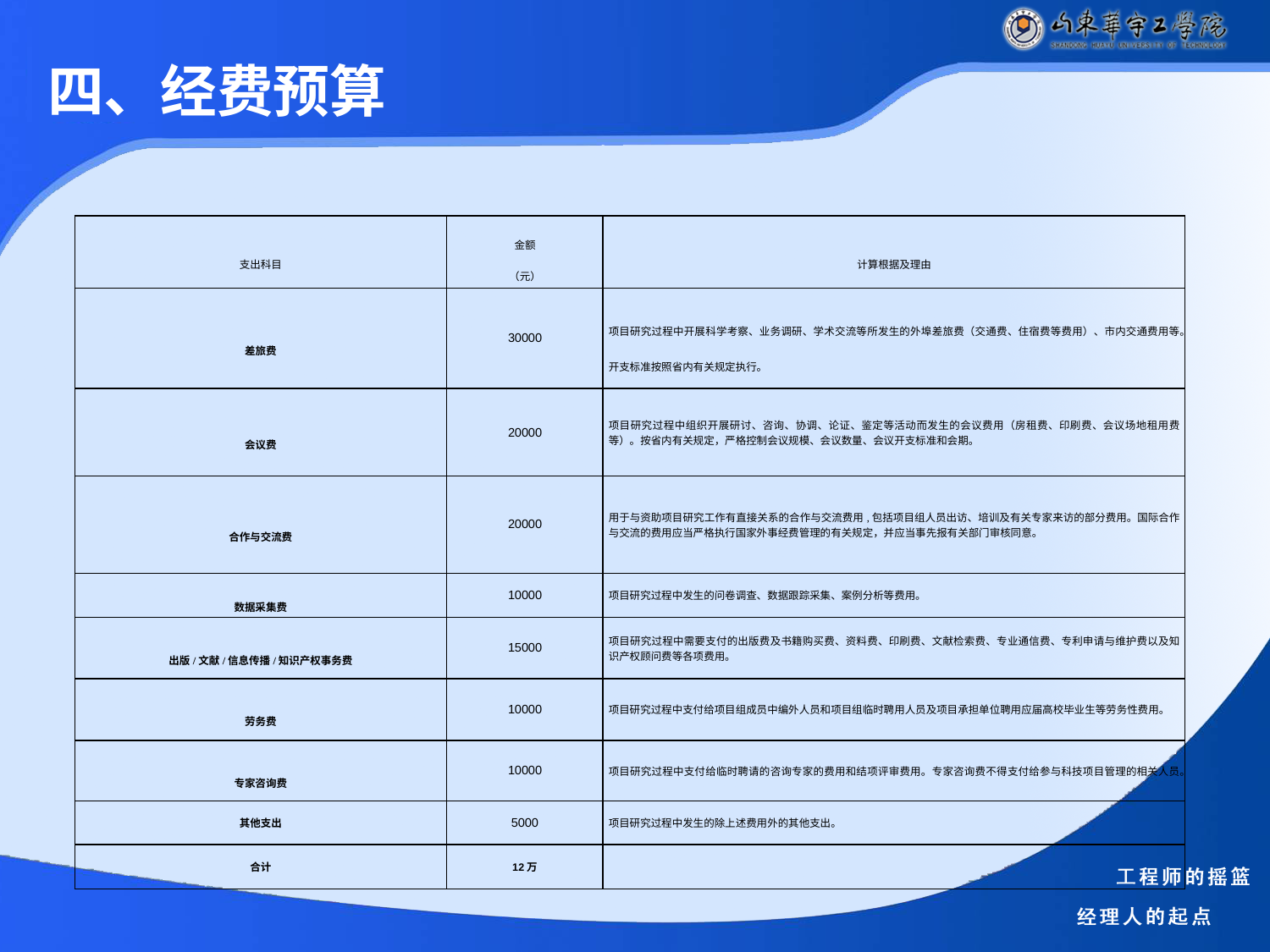

四、经费预算

| 支出科目 | 金额 （元） | 计算根据及理由 |
| --- | --- | --- |
| 差旅费 | 30000 | 项目研究过程中开展科学考察、业务调研、学术交流等所发生的外埠差旅费（交通费、住宿费等费用）、市内交通费用等。开支标准按照省内有关规定执行。 |
| 会议费 | 20000 | 项目研究过程中组织开展研讨、咨询、协调、论证、鉴定等活动而发生的会议费用（房租费、印刷费、会议场地租用费等）。按省内有关规定，严格控制会议规模、会议数量、会议开支标准和会期。 |
| 合作与交流费 | 20000 | 用于与资助项目研究工作有直接关系的合作与交流费用,包括项目组人员出访、培训及有关专家来访的部分费用。国际合作与交流的费用应当严格执行国家外事经费管理的有关规定，并应当事先报有关部门审核同意。 |
| 数据采集费 | 10000 | 项目研究过程中发生的问卷调查、数据跟踪采集、案例分析等费用。 |
| 出版/文献/信息传播/知识产权事务费 | 15000 | 项目研究过程中需要支付的出版费及书籍购买费、资料费、印刷费、文献检索费、专业通信费、专利申请与维护费以及知识产权顾问费等各项费用。 |
| 劳务费 | 10000 | 项目研究过程中支付给项目组成员中编外人员和项目组临时聘用人员及项目承担单位聘用应届高校毕业生等劳务性费用。 |
| 专家咨询费 | 10000 | 项目研究过程中支付给临时聘请的咨询专家的费用和结项评审费用。专家咨询费不得支付给参与科技项目管理的相关人员。 |
| 其他支出 | 5000 | 项目研究过程中发生的除上述费用外的其他支出。 |
| 合计 | 12万 |  |